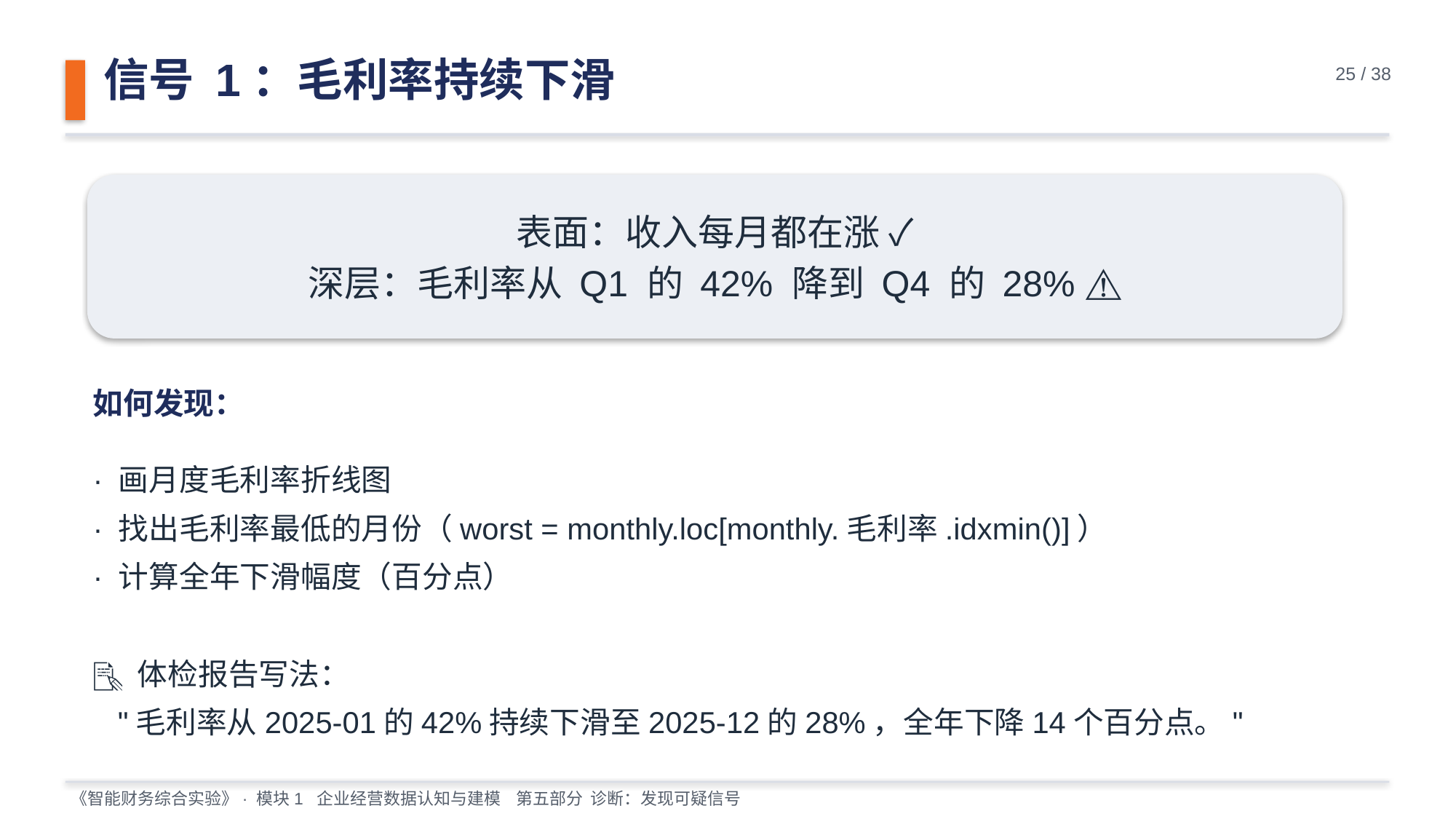

信号 1：毛利率持续下滑

25 / 38

表面：收入每月都在涨 ✓
深层：毛利率从 Q1 的 42% 降到 Q4 的 28% ⚠️
如何发现：
· 画月度毛利率折线图
· 找出毛利率最低的月份（worst = monthly.loc[monthly.毛利率.idxmin()]）
· 计算全年下滑幅度（百分点）

📝 体检报告写法：
   "毛利率从2025-01的42%持续下滑至2025-12的28%，全年下降14个百分点。"

《智能财务综合实验》· 模块1  企业经营数据认知与建模    第五部分  诊断：发现可疑信号